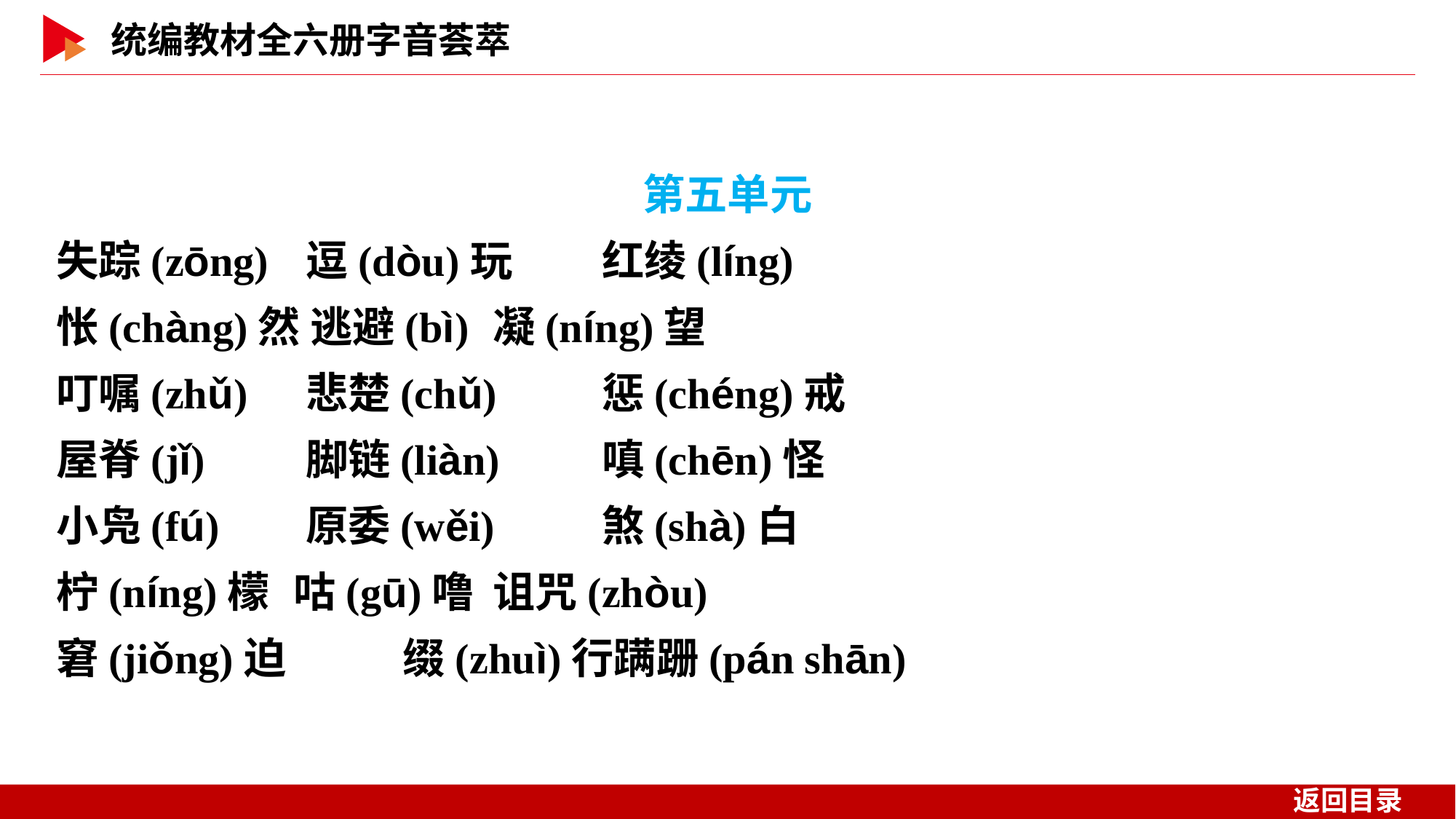

第五单元
失踪(zōng)	  逗(dòu)玩	红绫(líng)
怅(chàng)然 逃避(bì)	凝(níng)望
叮嘱(zhǔ)	  悲楚(chǔ)	惩(chéng)戒
屋脊(jǐ)	  脚链(liàn)	嗔(chēn)怪
小凫(fú)	  原委(wěi)	煞(shà)白
柠(níng)檬	  咕(gū)噜	诅咒(zhòu)
窘(jiǒng)迫	  缀(zhuì)行蹒跚(pán shān)